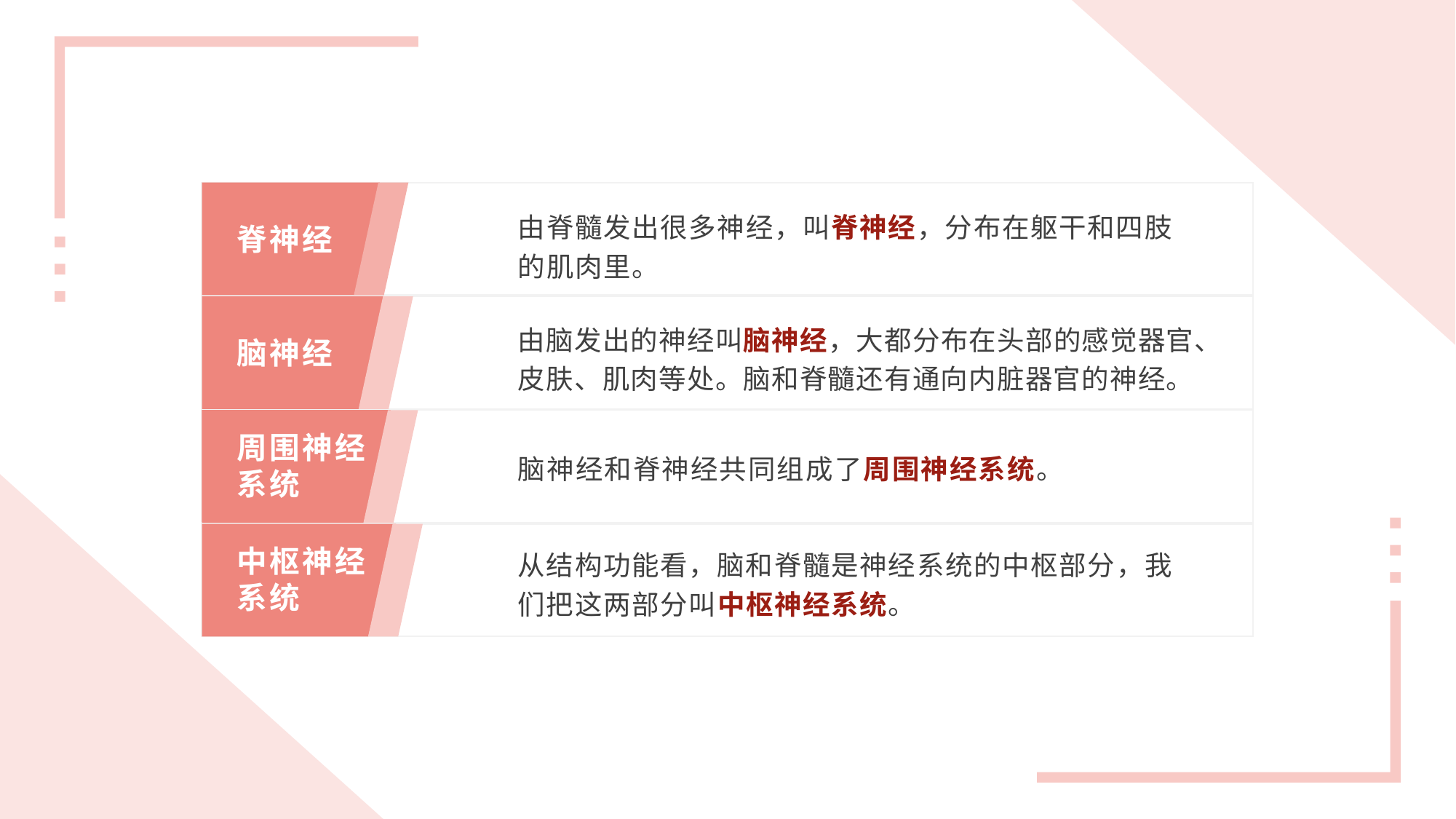

由脊髓发出很多神经，叫脊神经，分布在躯干和四肢的肌肉里。
脊神经

由脑发出的神经叫脑神经，大都分布在头部的感觉器官、皮肤、肌肉等处。脑和脊髓还有通向内脏器官的神经。
脑神经

脑神经和脊神经共同组成了周围神经系统。
周围神经系统

从结构功能看，脑和脊髓是神经系统的中枢部分，我们把这两部分叫中枢神经系统。
中枢神经系统